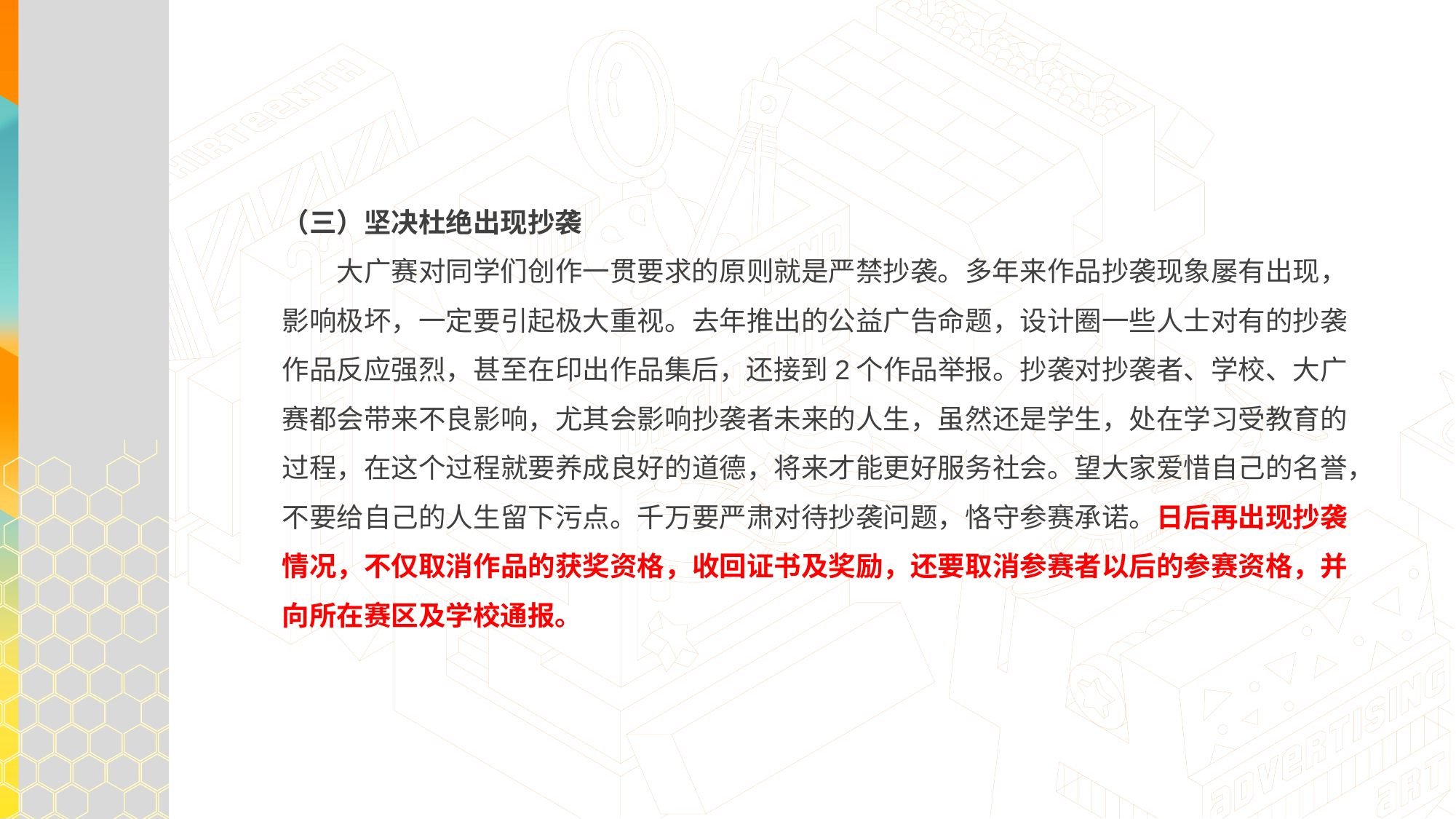

（三）坚决杜绝出现抄袭
大广赛对同学们创作一贯要求的原则就是严禁抄袭。多年来作品抄袭现象屡有出现，影响极坏，一定要引起极大重视。去年推出的公益广告命题，设计圈一些人士对有的抄袭作品反应强烈，甚至在印出作品集后，还接到2个作品举报。抄袭对抄袭者、学校、大广赛都会带来不良影响，尤其会影响抄袭者未来的人生，虽然还是学生，处在学习受教育的过程，在这个过程就要养成良好的道德，将来才能更好服务社会。望大家爱惜自己的名誉，不要给自己的人生留下污点。千万要严肃对待抄袭问题，恪守参赛承诺。日后再出现抄袭情况，不仅取消作品的获奖资格，收回证书及奖励，还要取消参赛者以后的参赛资格，并向所在赛区及学校通报。